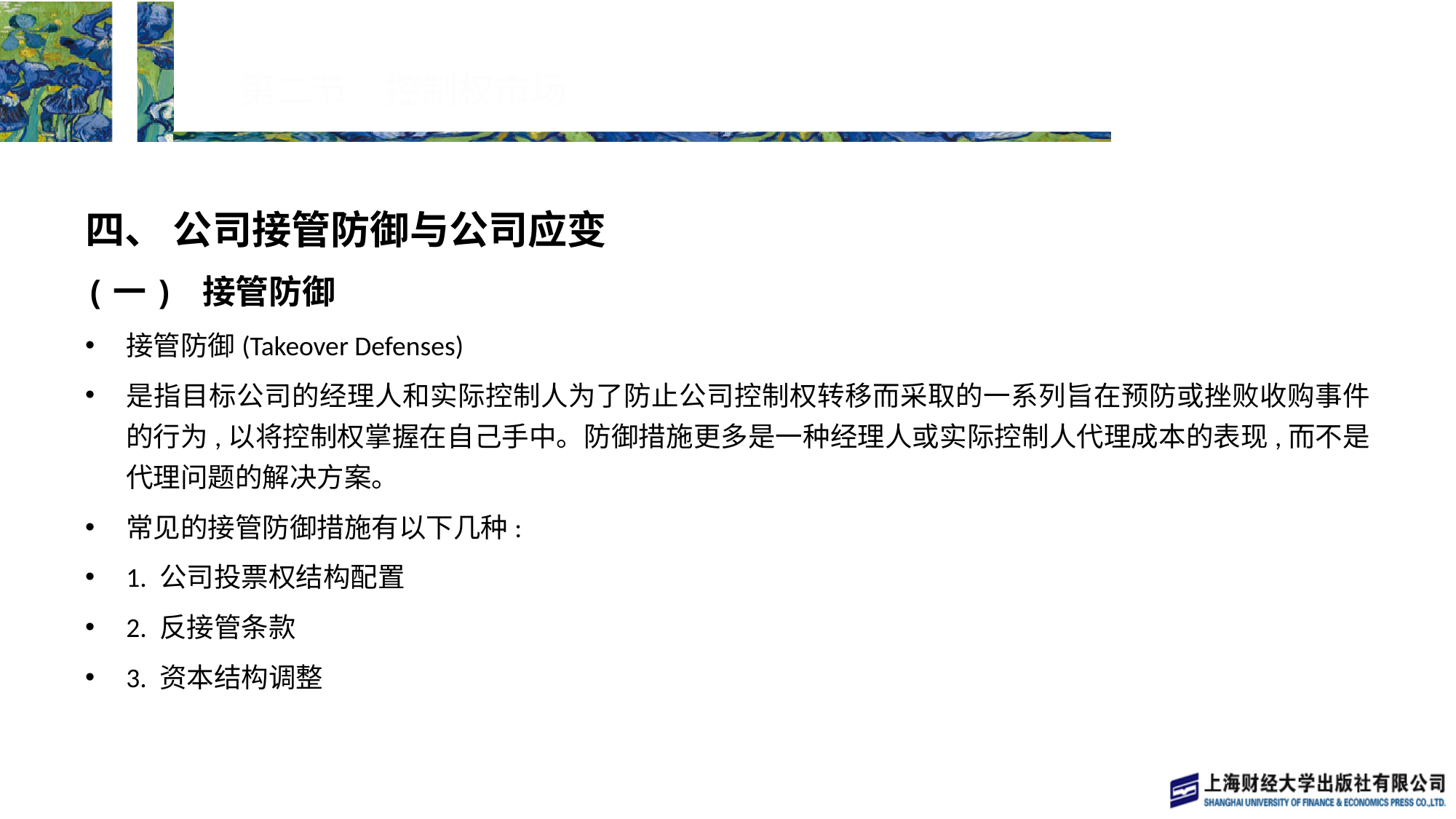

# 第二节　控制权市场
四、 公司接管防御与公司应变
(一) 接管防御
接管防御(Takeover Defenses)
是指目标公司的经理人和实际控制人为了防止公司控制权转移而采取的一系列旨在预防或挫败收购事件的行为,以将控制权掌握在自己手中。防御措施更多是一种经理人或实际控制人代理成本的表现,而不是代理问题的解决方案。
常见的接管防御措施有以下几种:
1. 公司投票权结构配置
2. 反接管条款
3. 资本结构调整